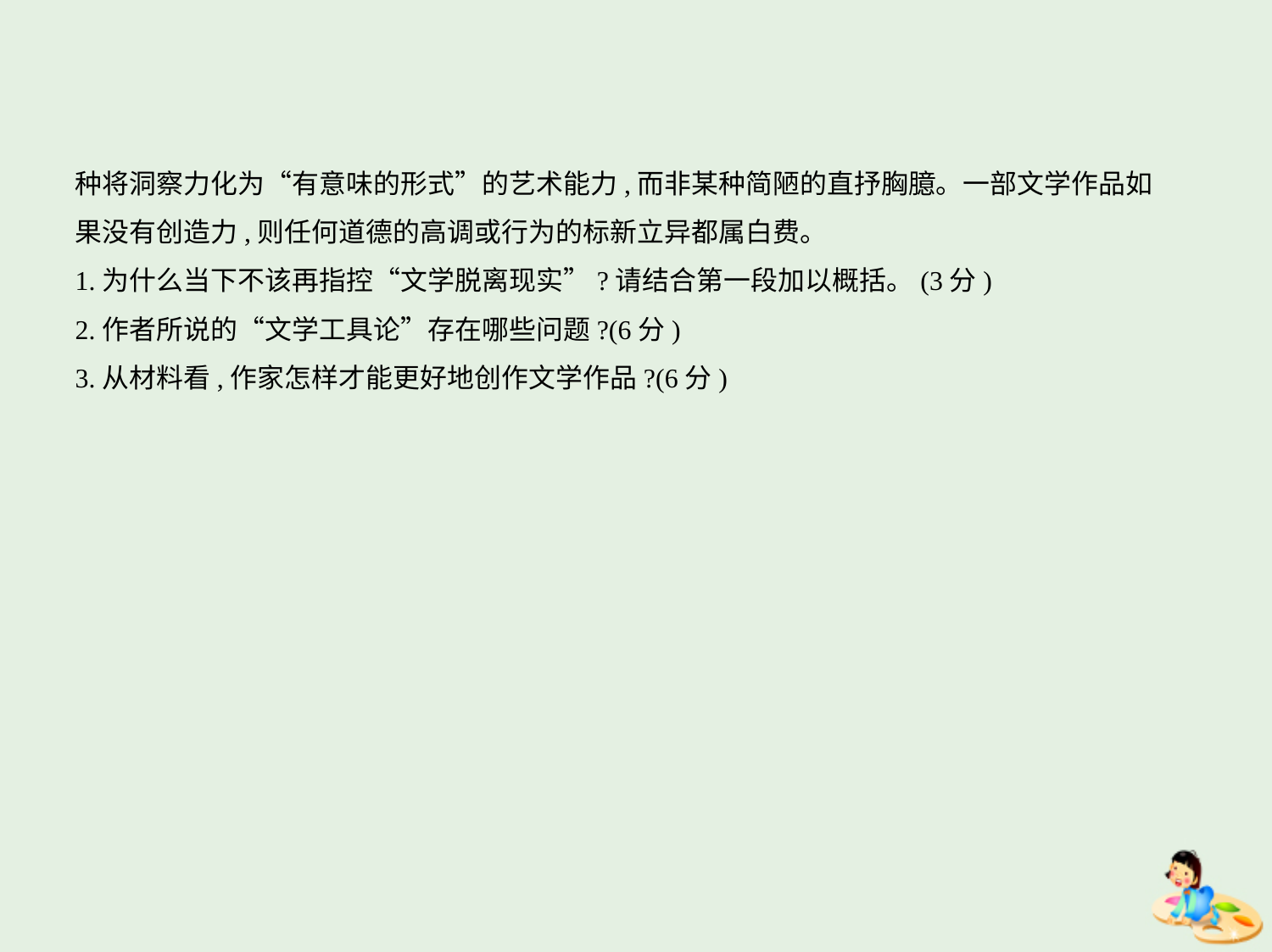

种将洞察力化为“有意味的形式”的艺术能力,而非某种简陋的直抒胸臆。一部文学作品如
果没有创造力,则任何道德的高调或行为的标新立异都属白费。
1.为什么当下不该再指控“文学脱离现实”?请结合第一段加以概括。(3分)
2.作者所说的“文学工具论”存在哪些问题?(6分)
3.从材料看,作家怎样才能更好地创作文学作品?(6分)